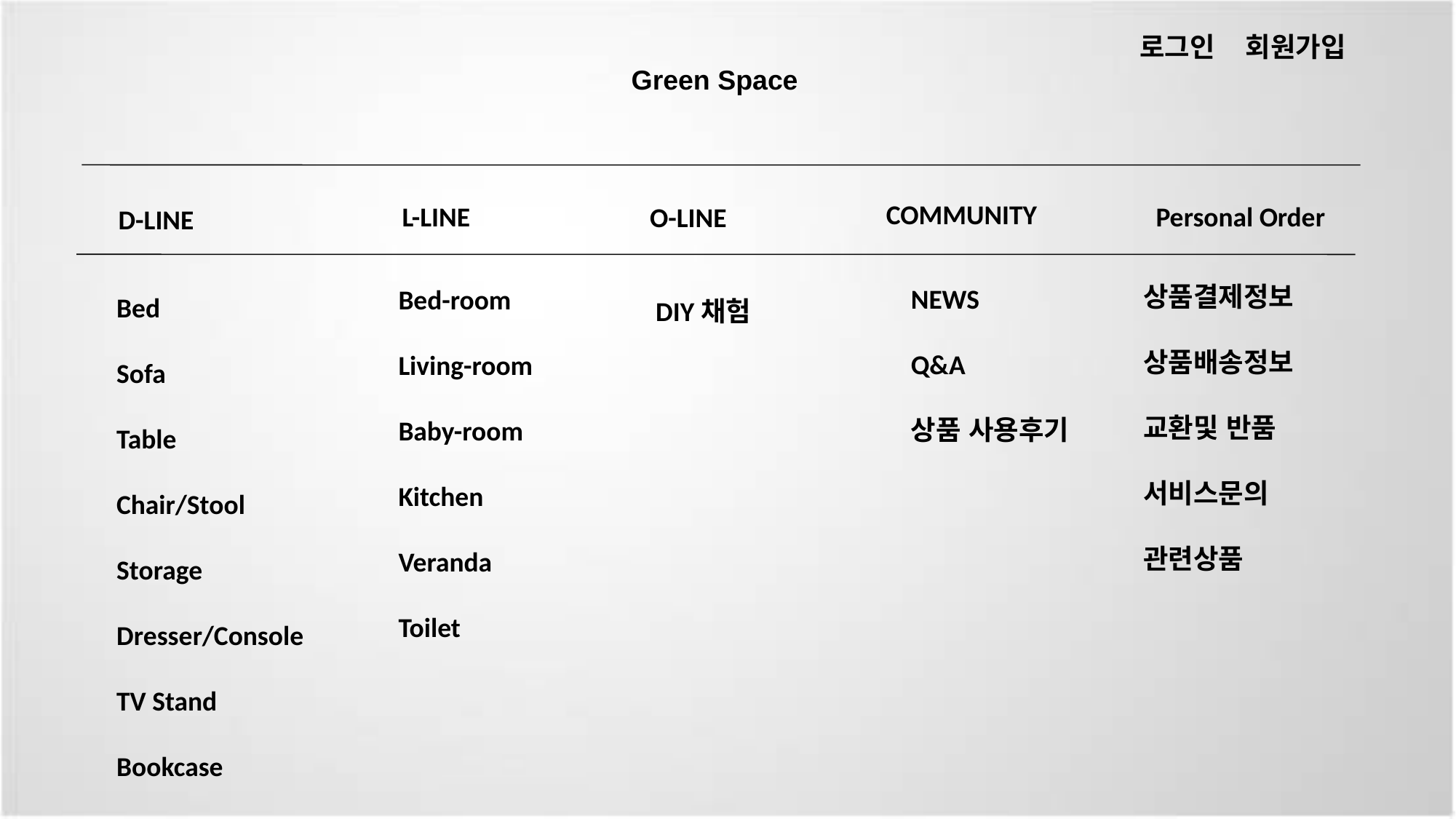

로그인    회원가입
Green Space

COMMUNITY
Personal Order
L-LINE
O-LINE
D-LINE
상품결제정보

상품배송정보

교환및 반품

서비스문의

관련상품
NEWS

Q&A

상품 사용후기

Bed-room

Living-room

Baby-room

Kitchen

Veranda

Toilet
Bed

Sofa

Table

Chair/Stool

Storage

Dresser/Console

TV Stand

Bookcase
DIY채험